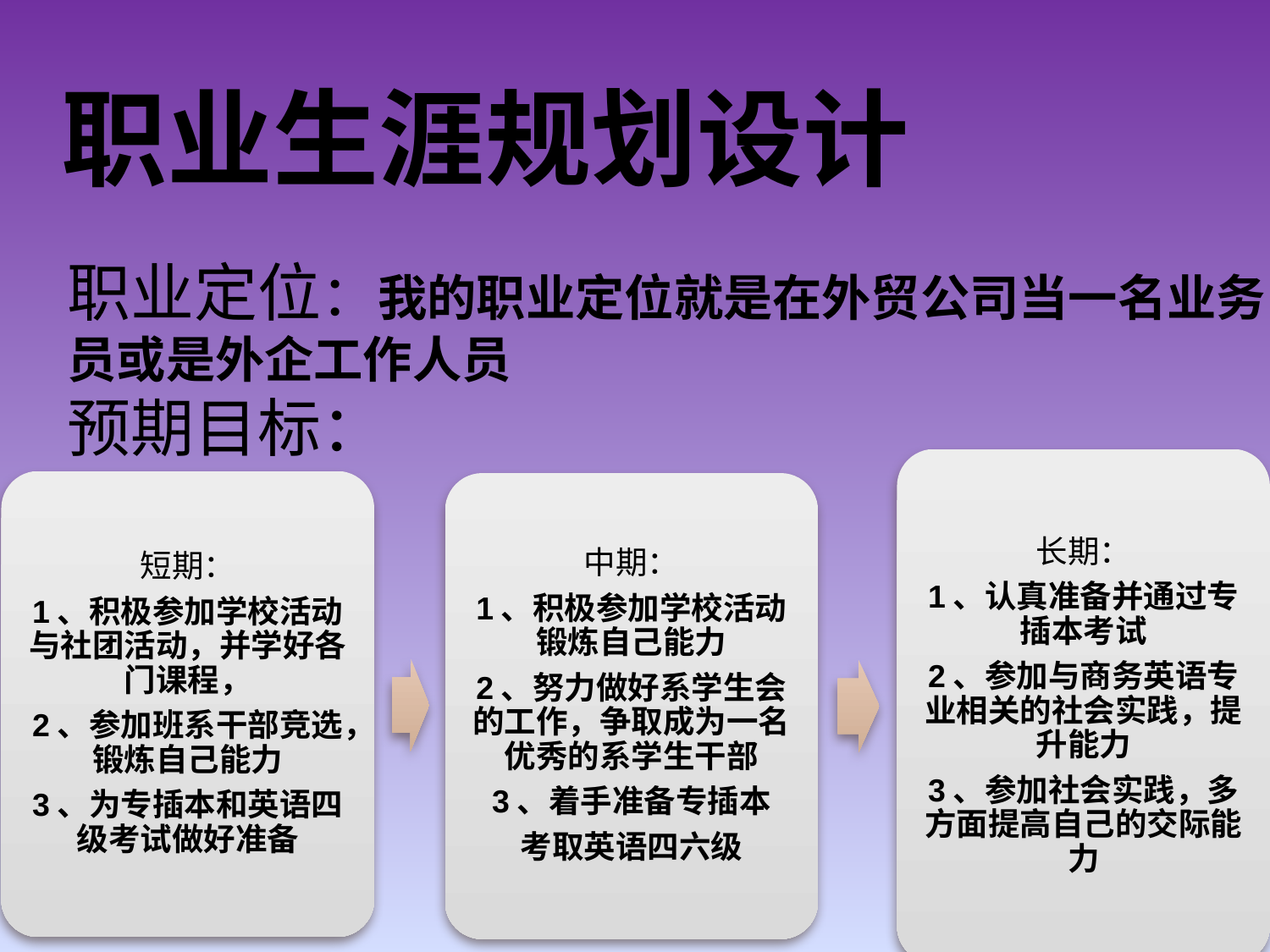

职业生涯规划设计
职业定位：我的职业定位就是在外贸公司当一名业务员或是外企工作人员
预期目标：

短期：
1、积极参加学校活动与社团活动，并学好各门课程，
2、参加班系干部竞选，锻炼自己能力
3、为专插本和英语四级考试做好准备

中期：
1、积极参加学校活动锻炼自己能力
2、努力做好系学生会的工作，争取成为一名优秀的系学生干部
3、着手准备专插本
考取英语四六级

长期：
1、认真准备并通过专插本考试
2、参加与商务英语专业相关的社会实践，提升能力
3、参加社会实践，多方面提高自己的交际能力